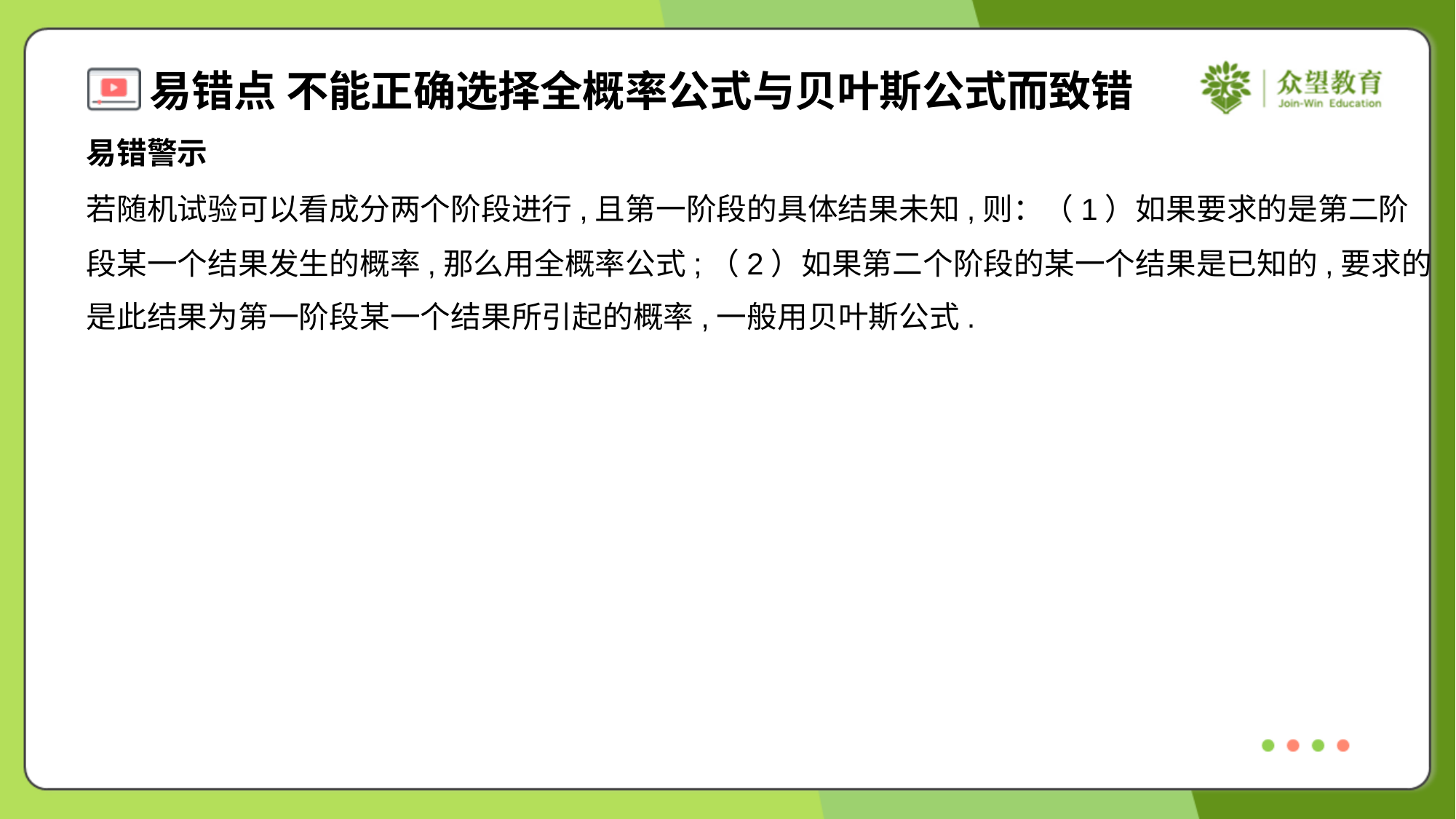

易错警示
若随机试验可以看成分两个阶段进行,且第一阶段的具体结果未知,则：（1）如果要求的是第二阶
段某一个结果发生的概率,那么用全概率公式;（2）如果第二个阶段的某一个结果是已知的,要求的
是此结果为第一阶段某一个结果所引起的概率,一般用贝叶斯公式.